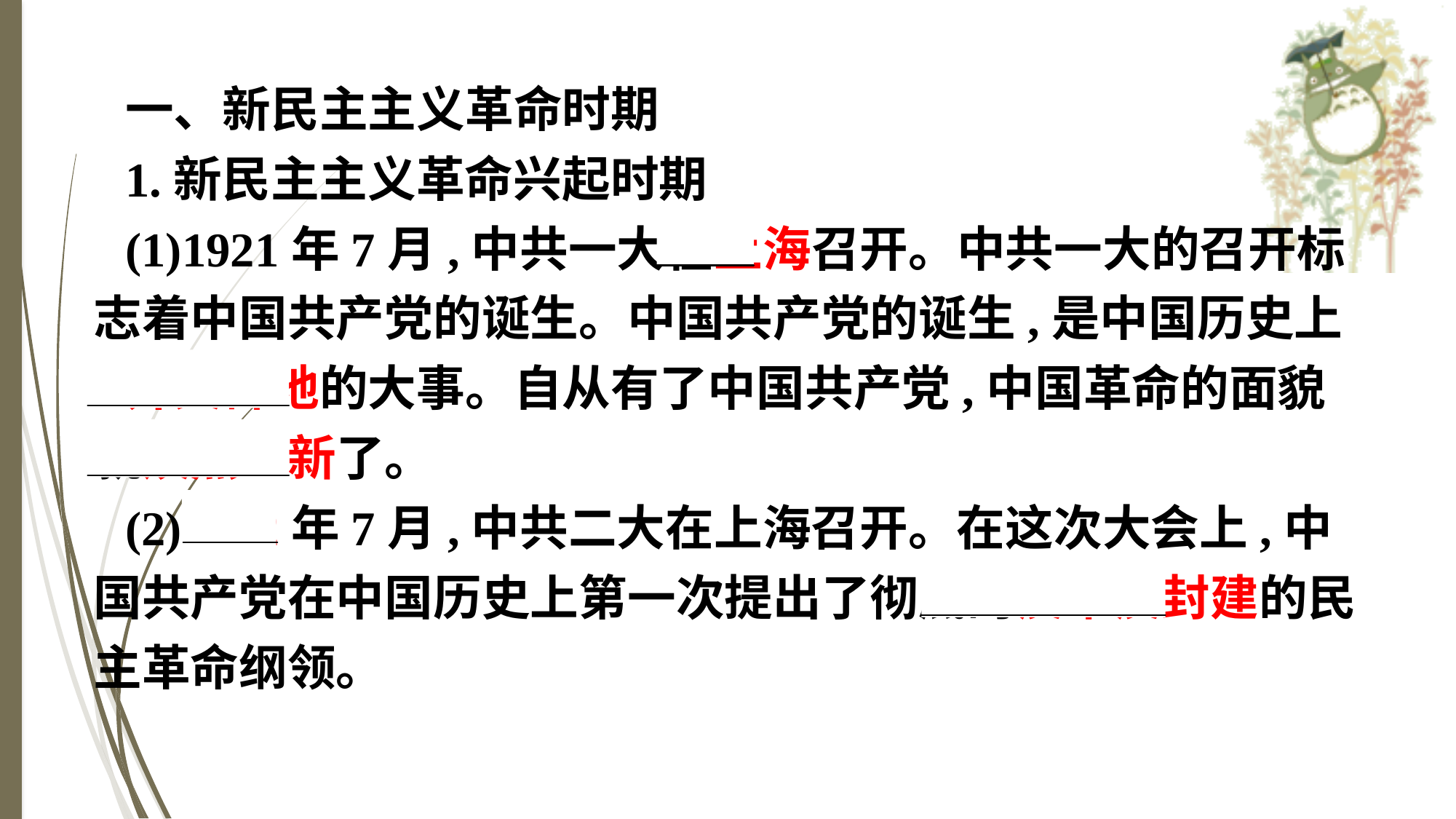

一、新民主主义革命时期
1.新民主主义革命兴起时期
(1)1921年7月,中共一大在上海召开。中共一大的召开标志着中国共产党的诞生。中国共产党的诞生,是中国历史上
开天辟地的大事。自从有了中国共产党,中国革命的面貌就焕然一新了。
(2)1922年7月,中共二大在上海召开。在这次大会上,中国共产党在中国历史上第一次提出了彻底的反帝反封建的民主革命纲领。